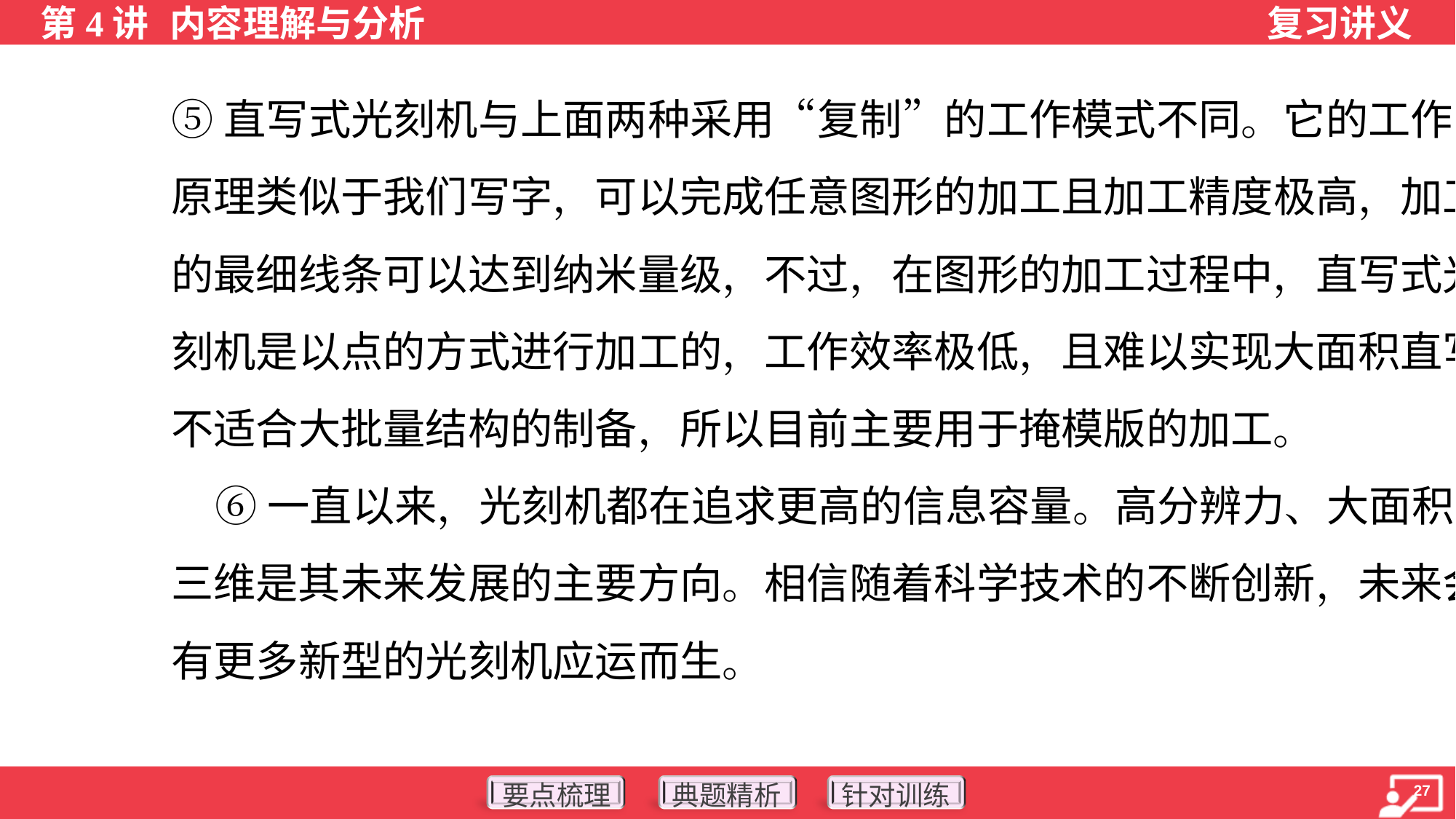

⑤直写式光刻机与上面两种采用“复制”的工作模式不同。它的工作
原理类似于我们写字，可以完成任意图形的加工且加工精度极高，加工
的最细线条可以达到纳米量级，不过，在图形的加工过程中，直写式光
刻机是以点的方式进行加工的，工作效率极低，且难以实现大面积直写，
不适合大批量结构的制备，所以目前主要用于掩模版的加工。
    ⑥一直以来，光刻机都在追求更高的信息容量。高分辨力、大面积、
三维是其未来发展的主要方向。相信随着科学技术的不断创新，未来会
有更多新型的光刻机应运而生。
（摘编自唐燕、胡松、何渝《光刻机——信息时代的制造之王》，有删改）